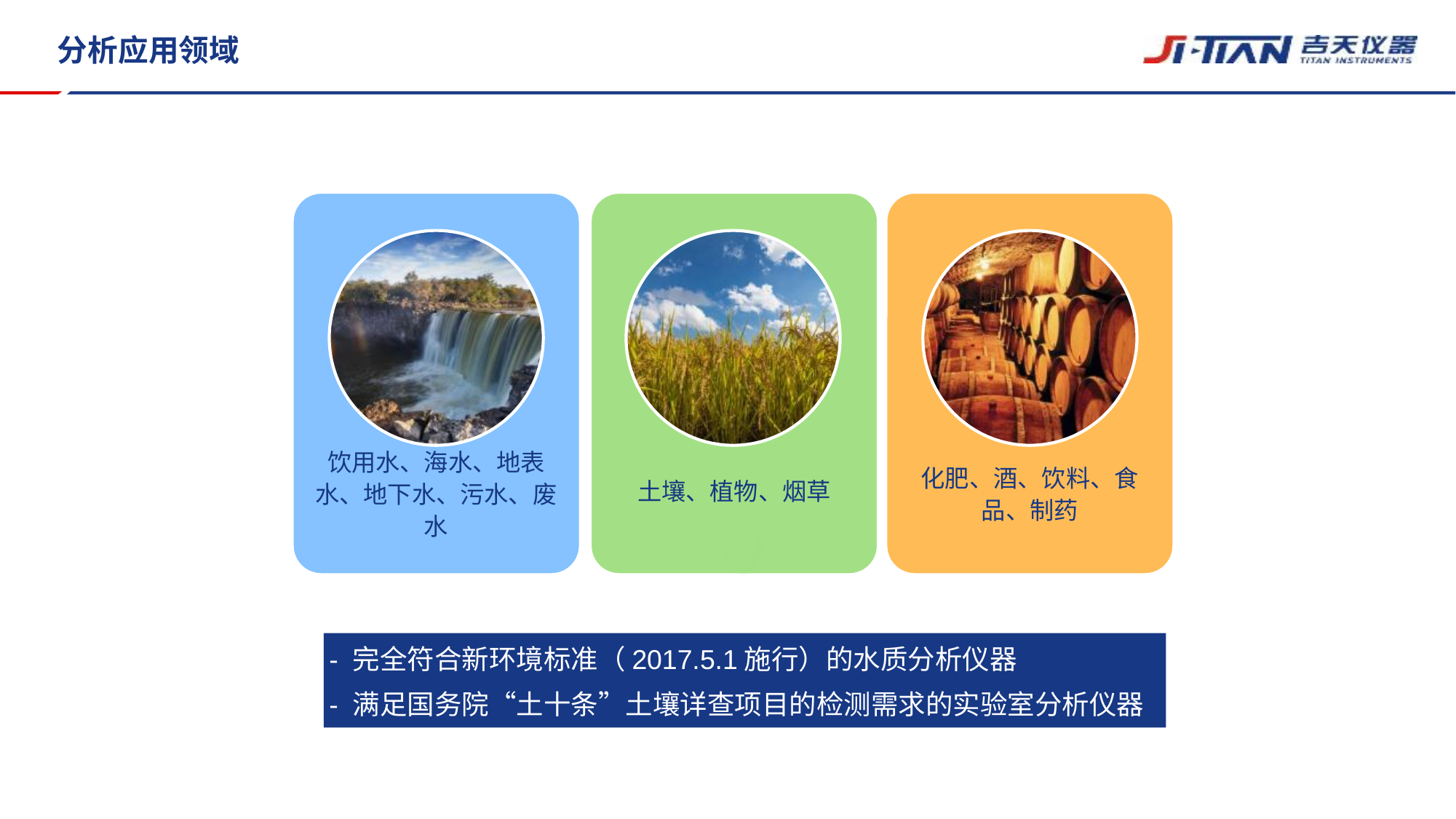

# 分析应用领域

饮用水、海水、地表水、地下水、污水、废水

土壤、植物、烟草

化肥、酒、饮料、食品、制药
- 完全符合新环境标准（2017.5.1施行）的水质分析仪器
- 满足国务院“土十条”土壤详查项目的检测需求的实验室分析仪器